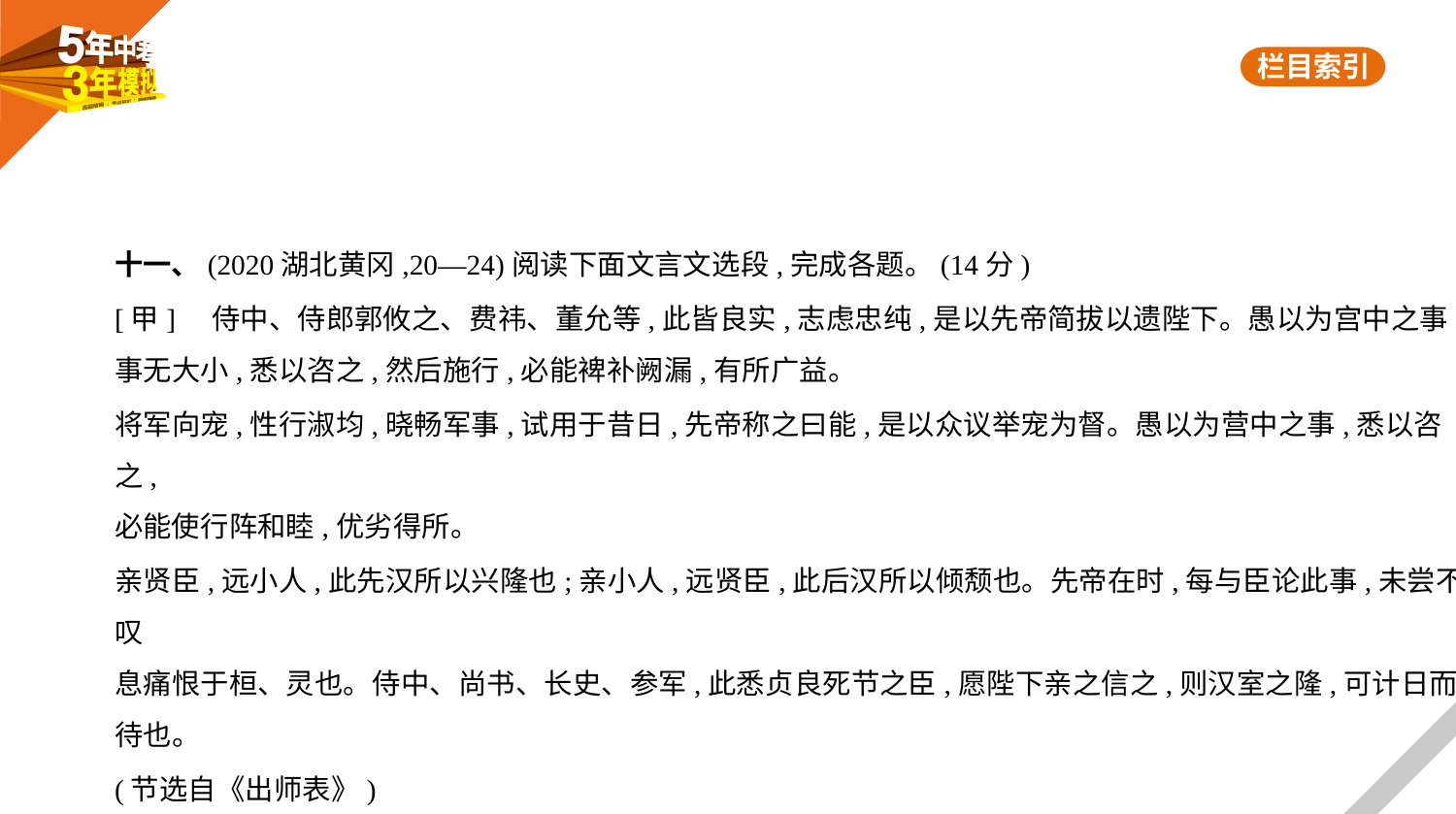

十一、(2020湖北黄冈,20—24)阅读下面文言文选段,完成各题。(14分)
[甲]    侍中、侍郎郭攸之、费祎、董允等,此皆良实,志虑忠纯,是以先帝简拔以遗陛下。愚以为宫中之事,
事无大小,悉以咨之,然后施行,必能裨补阙漏,有所广益。
将军向宠,性行淑均,晓畅军事,试用于昔日,先帝称之曰能,是以众议举宠为督。愚以为营中之事,悉以咨之,
必能使行阵和睦,优劣得所。
亲贤臣,远小人,此先汉所以兴隆也;亲小人,远贤臣,此后汉所以倾颓也。先帝在时,每与臣论此事,未尝不叹
息痛恨于桓、灵也。侍中、尚书、长史、参军,此悉贞良死节之臣,愿陛下亲之信之,则汉室之隆,可计日而
待也。
(节选自《出师表》)
[乙]    晏子为齐相,出。其御①之妻从门间而窥。其夫为相御,拥大盖,策驷马,意气扬扬,甚自得也。